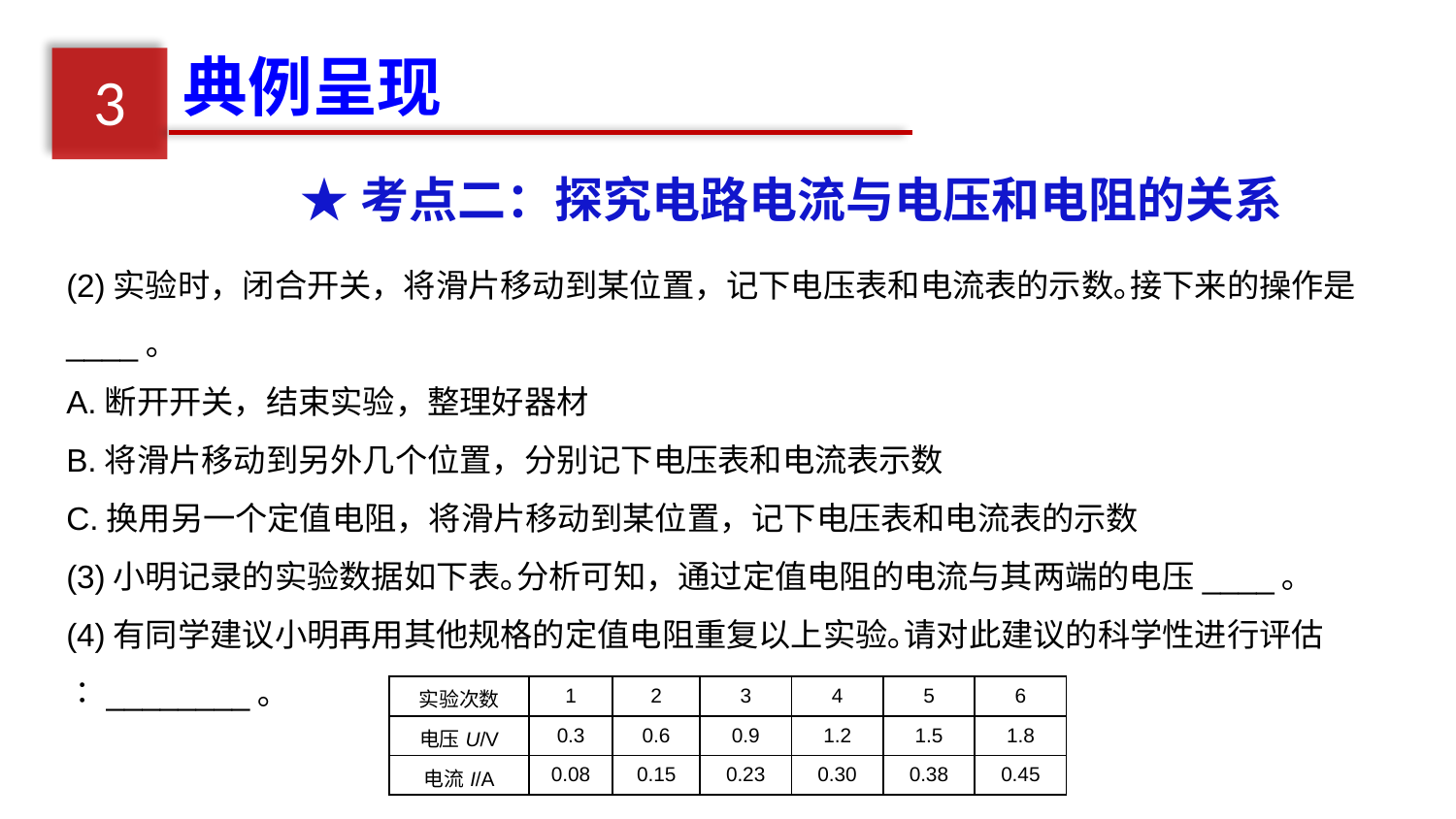

典例呈现

3
★考点二：探究电路电流与电压和电阻的关系
(2)实验时，闭合开关，将滑片移动到某位置，记下电压表和电流表的示数｡接下来的操作是____｡
A.断开开关，结束实验，整理好器材
B.将滑片移动到另外几个位置，分别记下电压表和电流表示数
C.换用另一个定值电阻，将滑片移动到某位置，记下电压表和电流表的示数
(3)小明记录的实验数据如下表｡分析可知，通过定值电阻的电流与其两端的电压____｡
(4)有同学建议小明再用其他规格的定值电阻重复以上实验｡请对此建议的科学性进行评估∶________｡
| 实验次数 | 1 | 2 | 3 | 4 | 5 | 6 |
| --- | --- | --- | --- | --- | --- | --- |
| 电压U/V | 0.3 | 0.6 | 0.9 | 1.2 | 1.5 | 1.8 |
| 电流I/A | 0.08 | 0.15 | 0.23 | 0.30 | 0.38 | 0.45 |